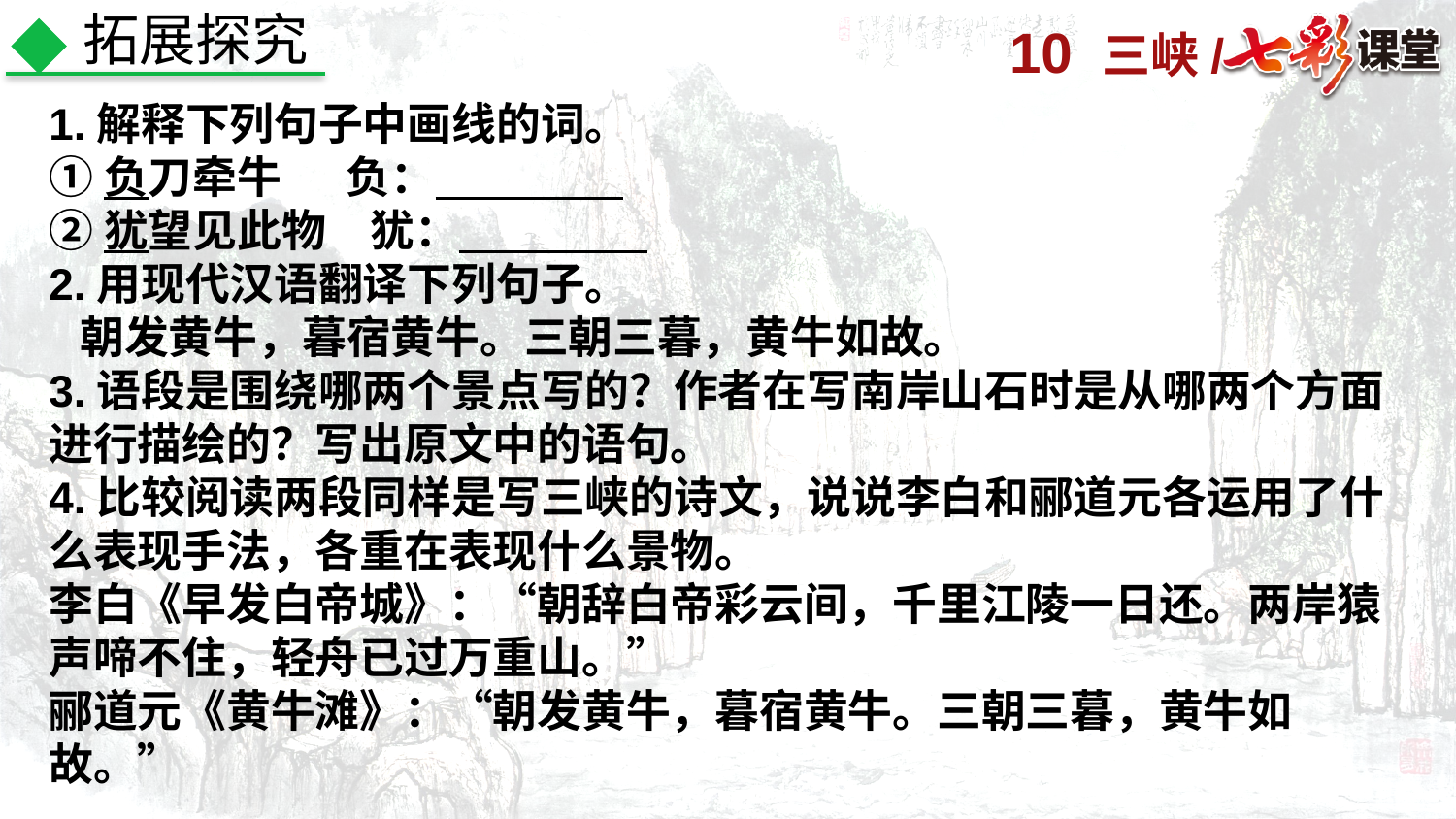

拓展探究

1.解释下列句子中画线的词。
①负刀牵牛　  负：
②犹望见此物　犹：
2.用现代汉语翻译下列句子。
  朝发黄牛，暮宿黄牛。三朝三暮，黄牛如故。
3.语段是围绕哪两个景点写的？作者在写南岸山石时是从哪两个方面进行描绘的？写出原文中的语句。
4.比较阅读两段同样是写三峡的诗文，说说李白和郦道元各运用了什么表现手法，各重在表现什么景物。
李白《早发白帝城》：“朝辞白帝彩云间，千里江陵一日还。两岸猿声啼不住，轻舟已过万重山。”
郦道元《黄牛滩》：“朝发黄牛，暮宿黄牛。三朝三暮，黄牛如故。”